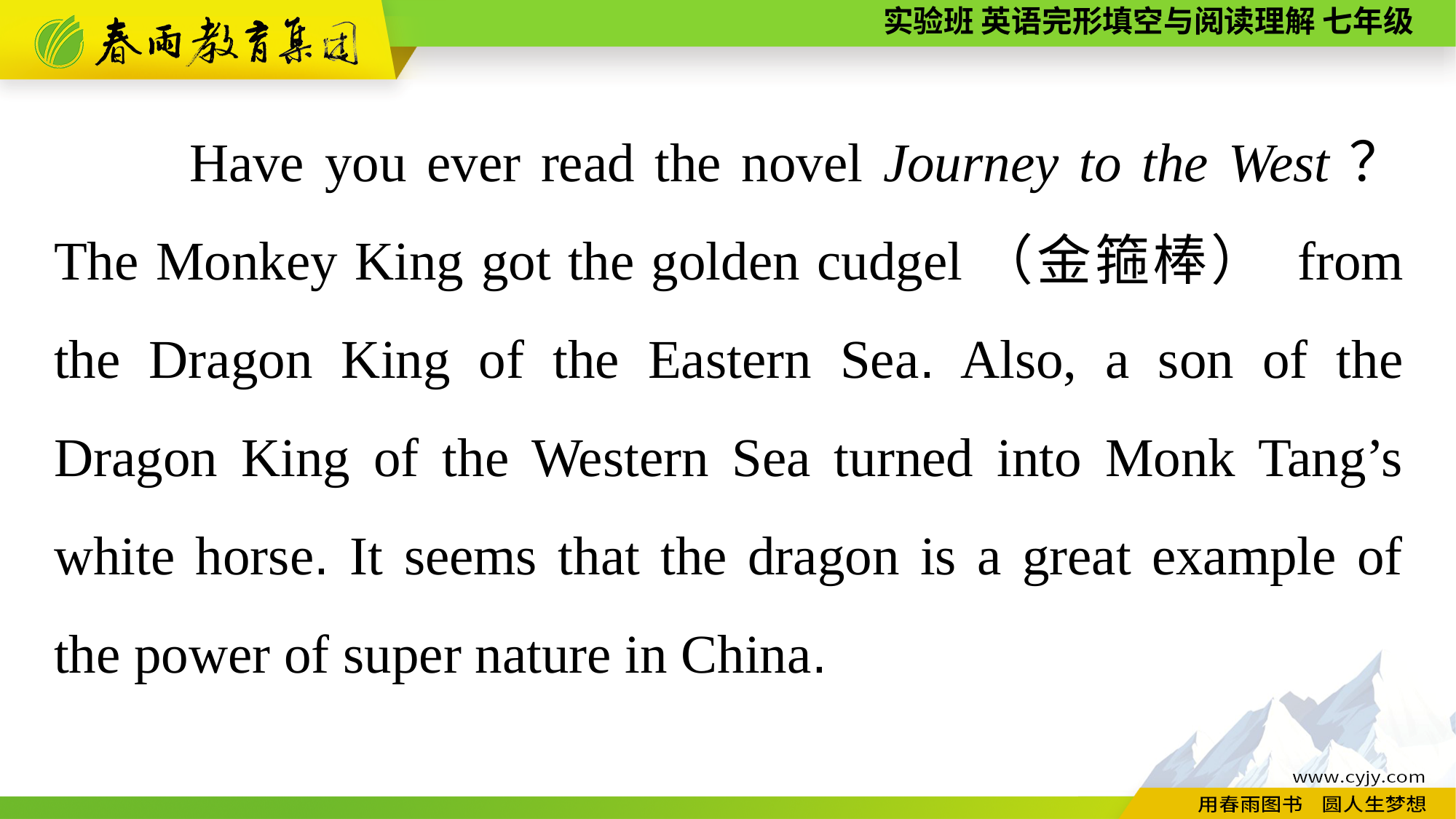

Have you ever read the novel Journey to the West？ The Monkey King got the golden cudgel（金箍棒） from the Dragon King of the Eastern Sea. Also, a son of the Dragon King of the Western Sea turned into Monk Tang’s white horse. It seems that the dragon is a great example of the power of super nature in China.